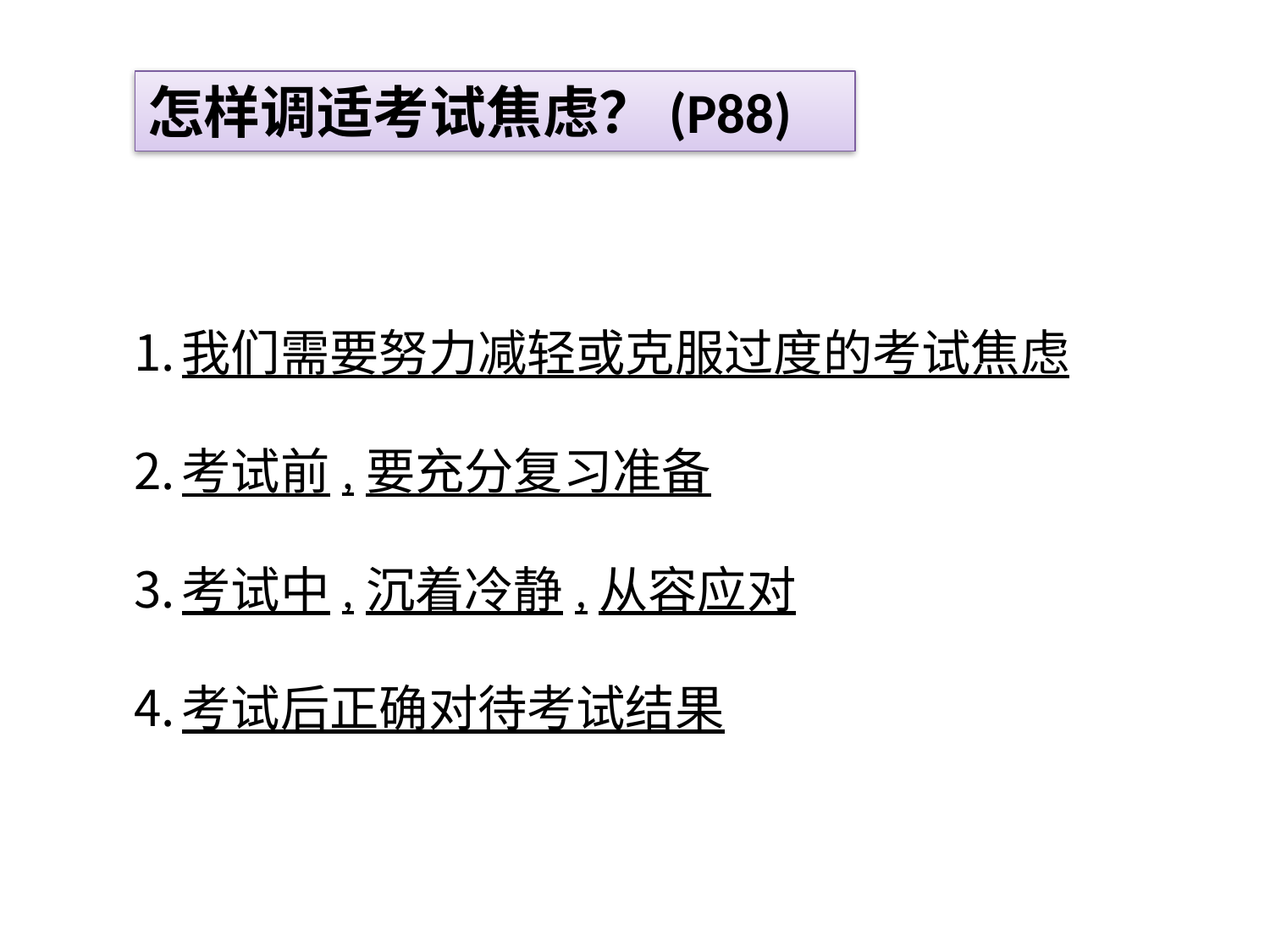

怎样调适考试焦虑？(P88)
我们需要努力减轻或克服过度的考试焦虑
考试前,要充分复习准备
考试中,沉着冷静,从容应对
考试后正确对待考试结果